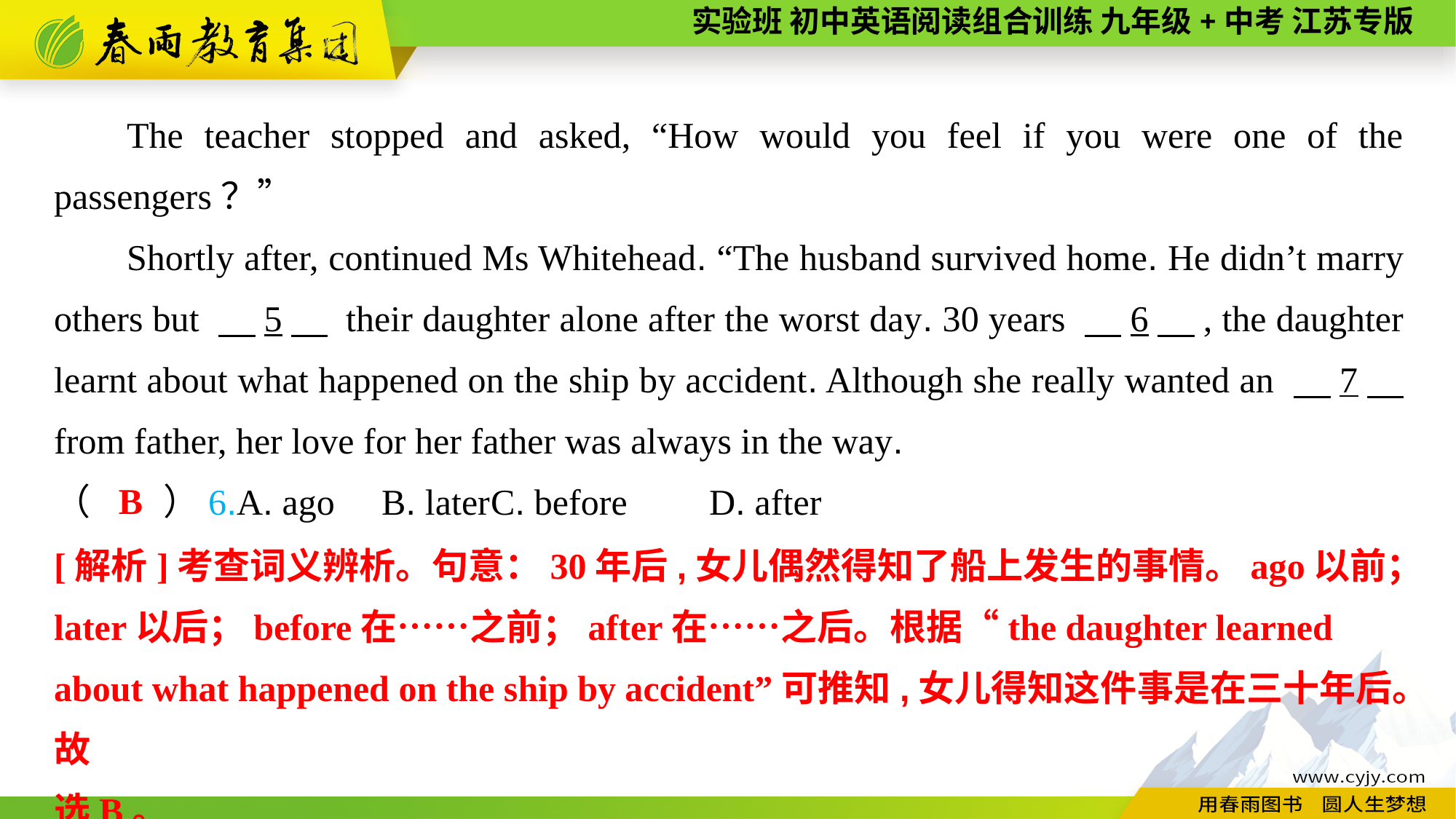

The teacher stopped and asked, “How would you feel if you were one of the passengers？”
Shortly after, continued Ms Whitehead. “The husband survived home. He didn’t marry others but 　5　 their daughter alone after the worst day. 30 years 　6　, the daughter learnt about what happened on the ship by accident. Although she really wanted an 　7　 from father, her love for her father was always in the way.
B
（　　）6.A. ago	B. later	C. before	D. after
[解析]考查词义辨析。句意：30年后,女儿偶然得知了船上发生的事情。ago以前；later以后；before在……之前；after在……之后。根据“the daughter learned about what happened on the ship by accident”可推知,女儿得知这件事是在三十年后。故
选B。